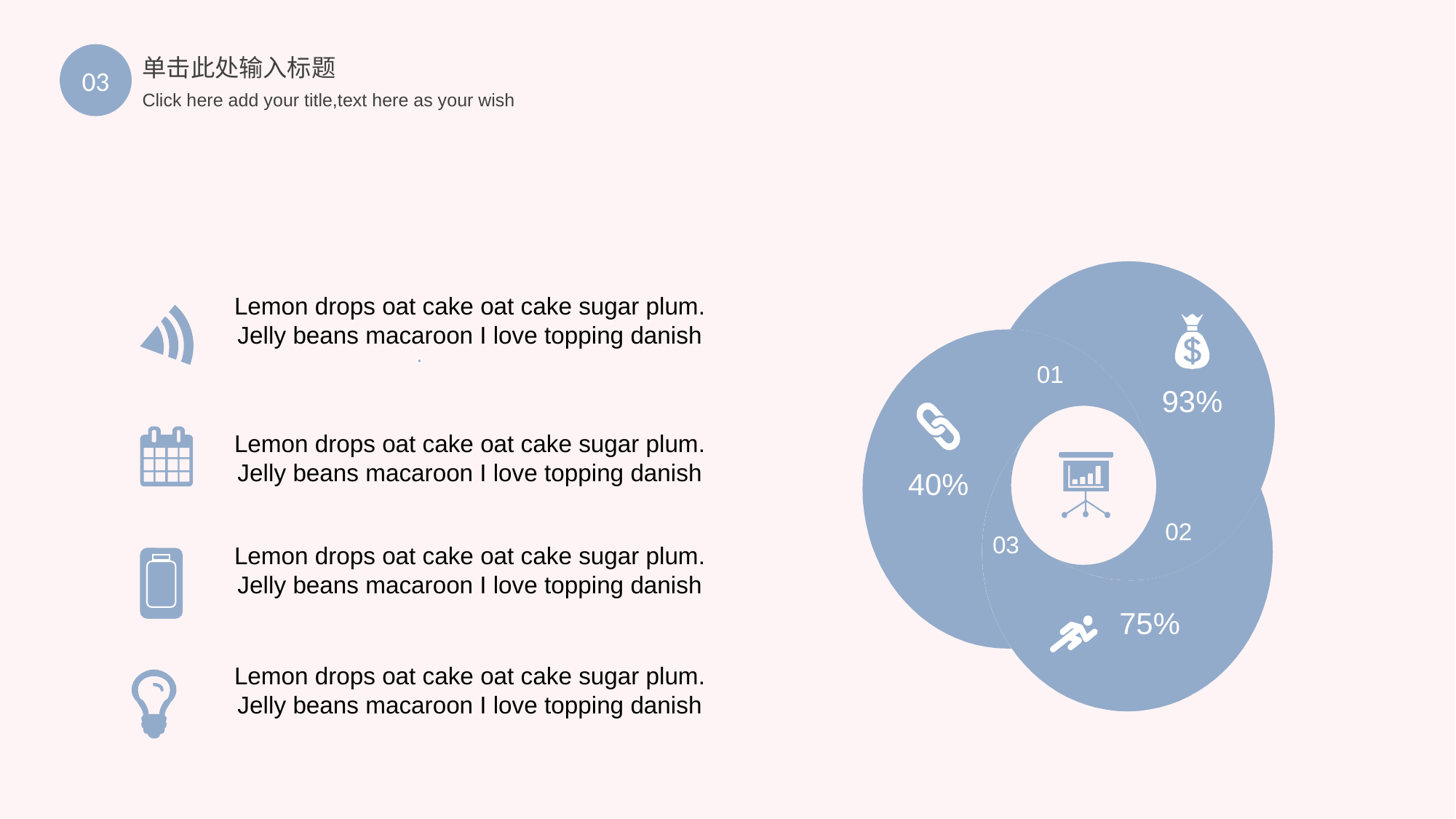

03
单击此处输入标题
Click here add your title,text here as your wish

01
93%

40%
02
03
75%

Lemon drops oat cake oat cake sugar plum. Jelly beans macaroon I love topping danish

Lemon drops oat cake oat cake sugar plum. Jelly beans macaroon I love topping danish
Lemon drops oat cake oat cake sugar plum. Jelly beans macaroon I love topping danish
Lemon drops oat cake oat cake sugar plum. Jelly beans macaroon I love topping danish